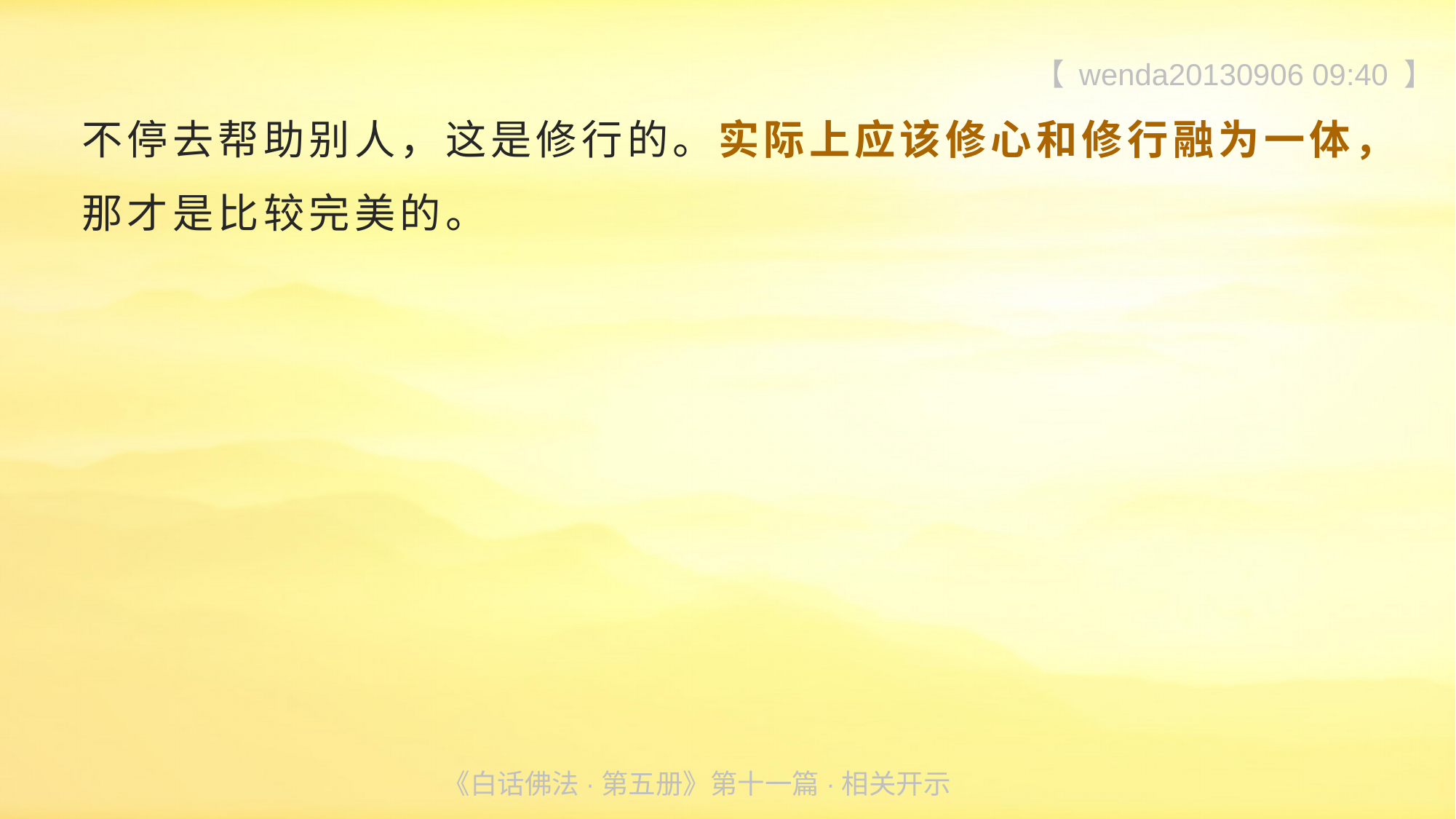

【 wenda20130906 09:40 】
不停去帮助别人，这是修行的。实际上应该修心和修行融为一体，那才是比较完美的。

《白话佛法·第五册》第十一篇·相关开示